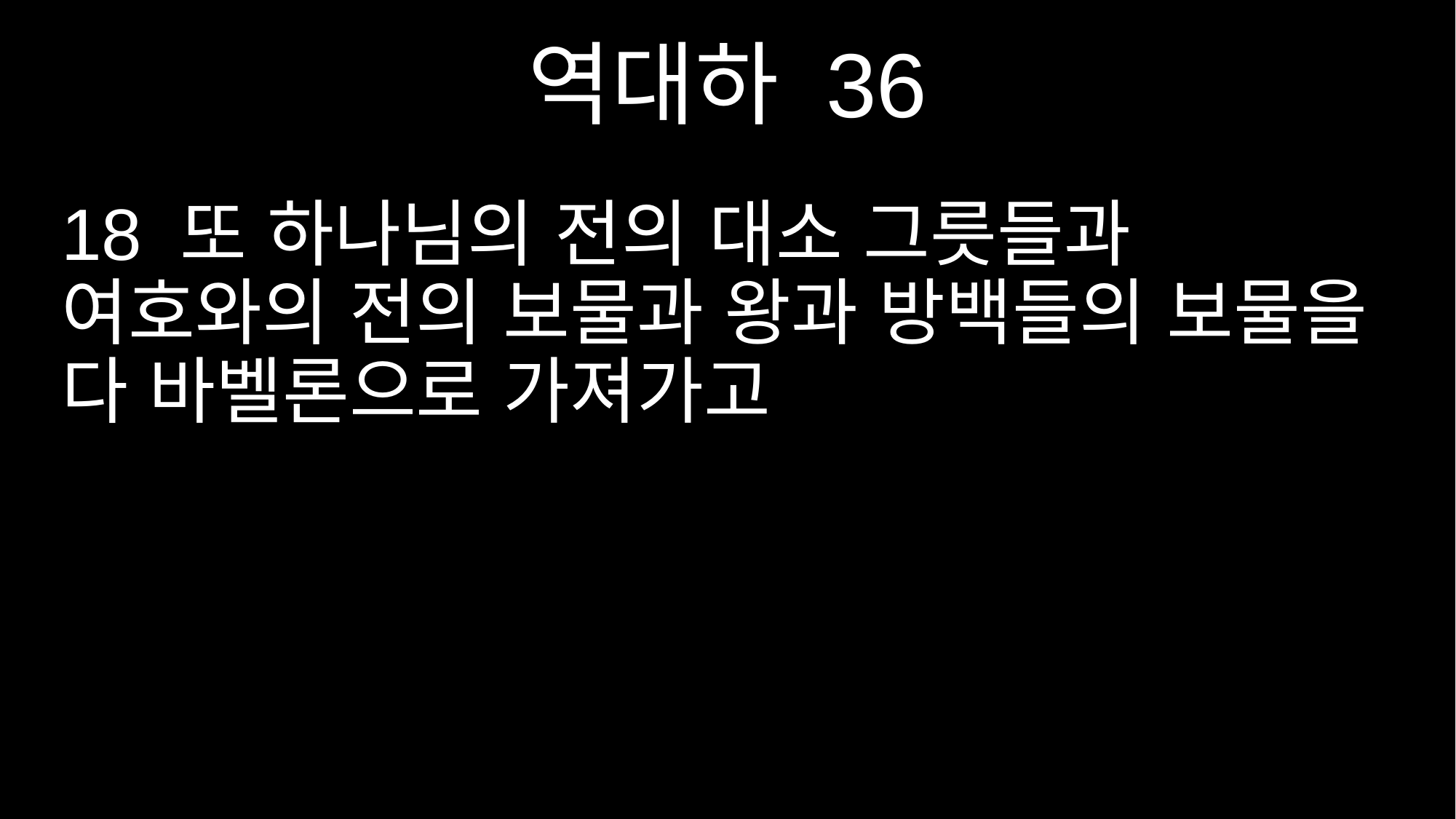

역대하 36
18 또 하나님의 전의 대소 그릇들과 여호와의 전의 보물과 왕과 방백들의 보물을 다 바벨론으로 가져가고